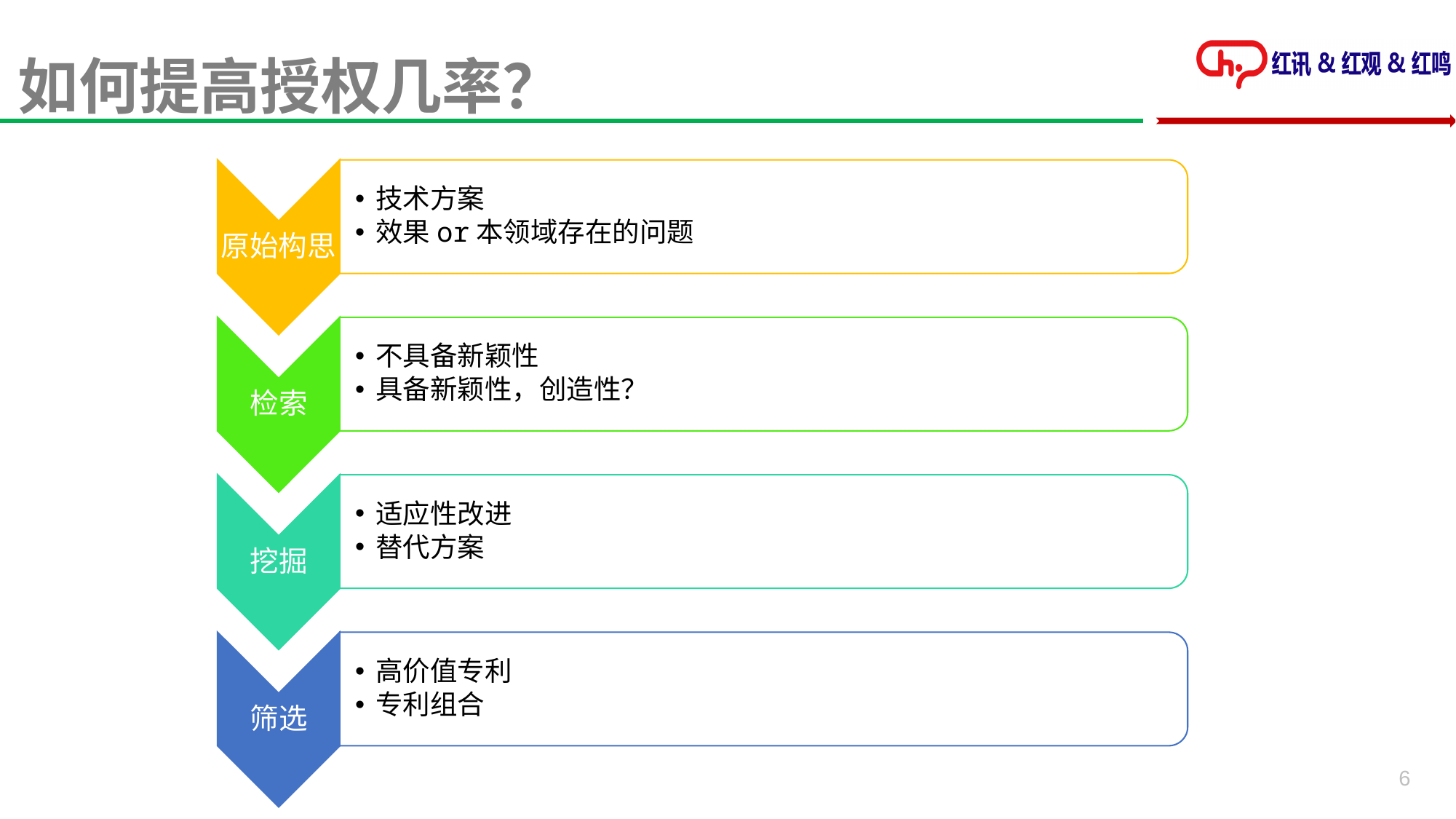

如何提高授权几率？
原始构思
技术方案
效果or本领域存在的问题
检索
不具备新颖性
具备新颖性，创造性？
挖掘
适应性改进
替代方案
筛选
高价值专利
专利组合
6